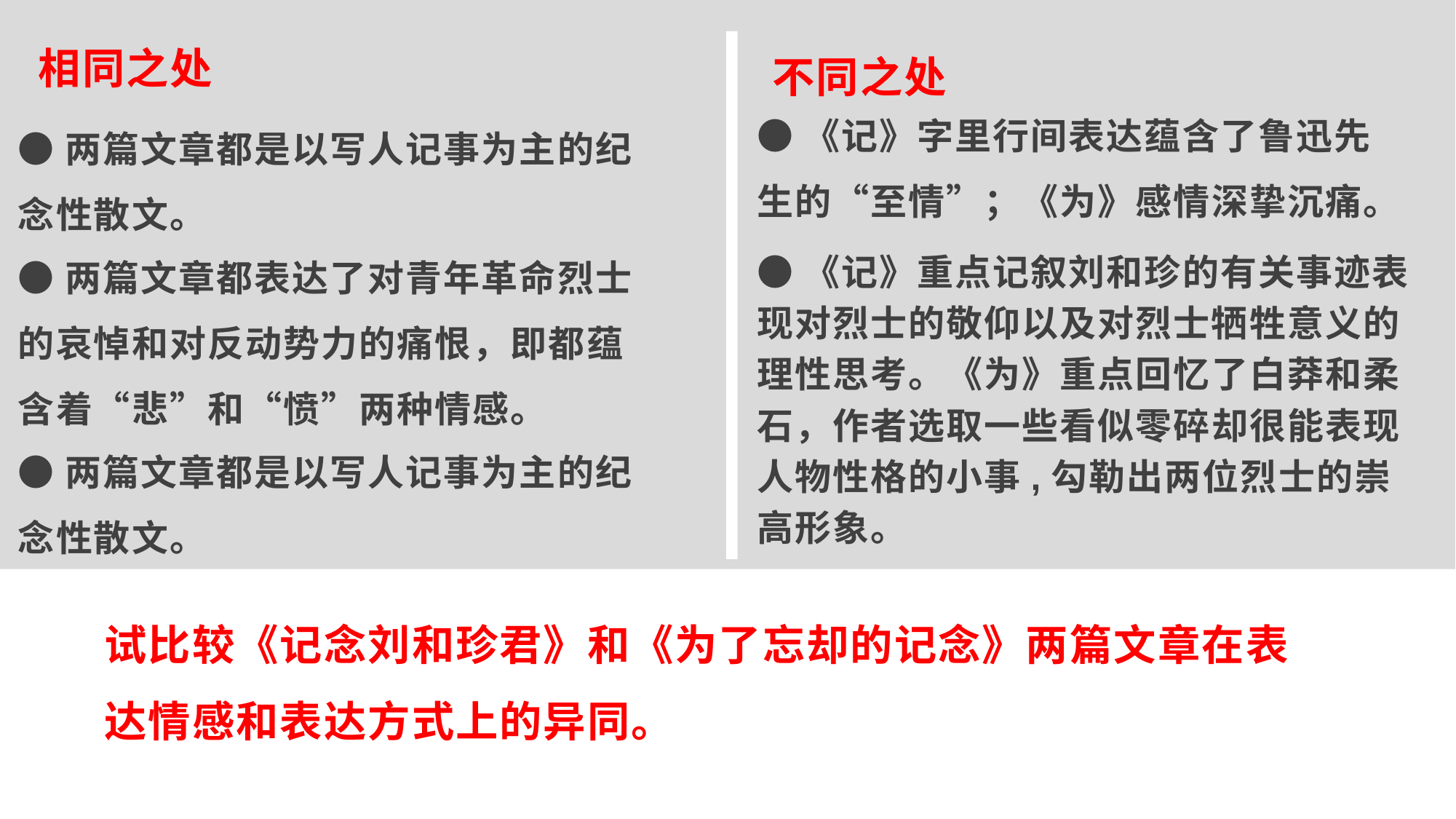

相同之处
不同之处

●《记》字里行间表达蕴含了鲁迅先生的“至情”；《为》感情深挚沉痛。
●两篇文章都是以写人记事为主的纪念性散文。
●《记》重点记叙刘和珍的有关事迹表现对烈士的敬仰以及对烈士牺牲意义的理性思考。《为》重点回忆了白莽和柔石，作者选取一些看似零碎却很能表现人物性格的小事,勾勒出两位烈士的崇高形象。
●两篇文章都表达了对青年革命烈士的哀悼和对反动势力的痛恨，即都蕴含着“悲”和“愤”两种情感。
●两篇文章都是以写人记事为主的纪念性散文。
试比较《记念刘和珍君》和《为了忘却的记念》两篇文章在表达情感和表达方式上的异同。